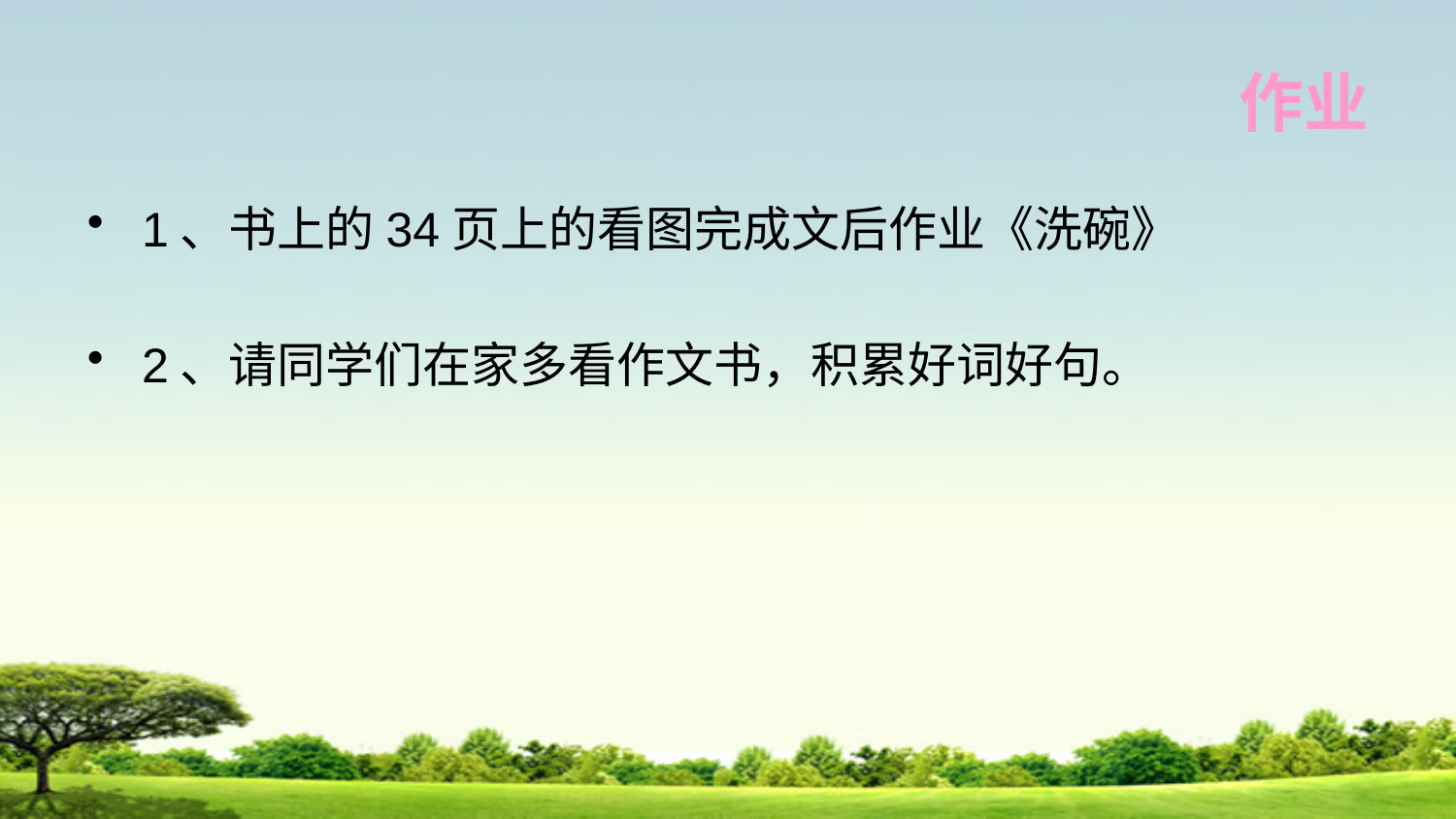

# 作业
1、书上的34页上的看图完成文后作业《洗碗》

2、请同学们在家多看作文书，积累好词好句。